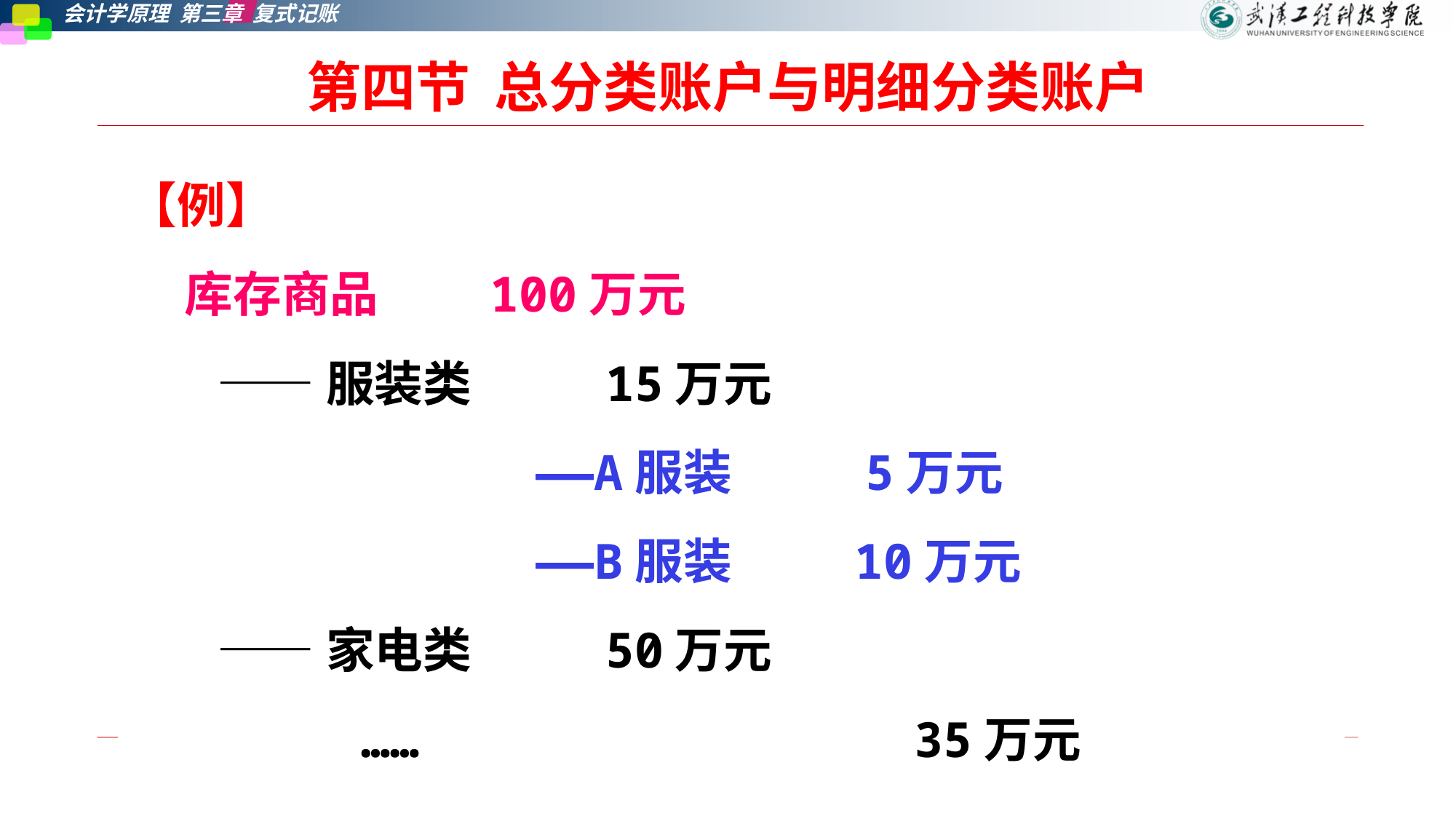

# 第四节  总分类账户与明细分类账户
【例】
    库存商品         100万元
        ——服装类           15万元
              ——A服装           5万元
              ——B服装          10万元
        ——家电类           50万元
        ……                 35万元